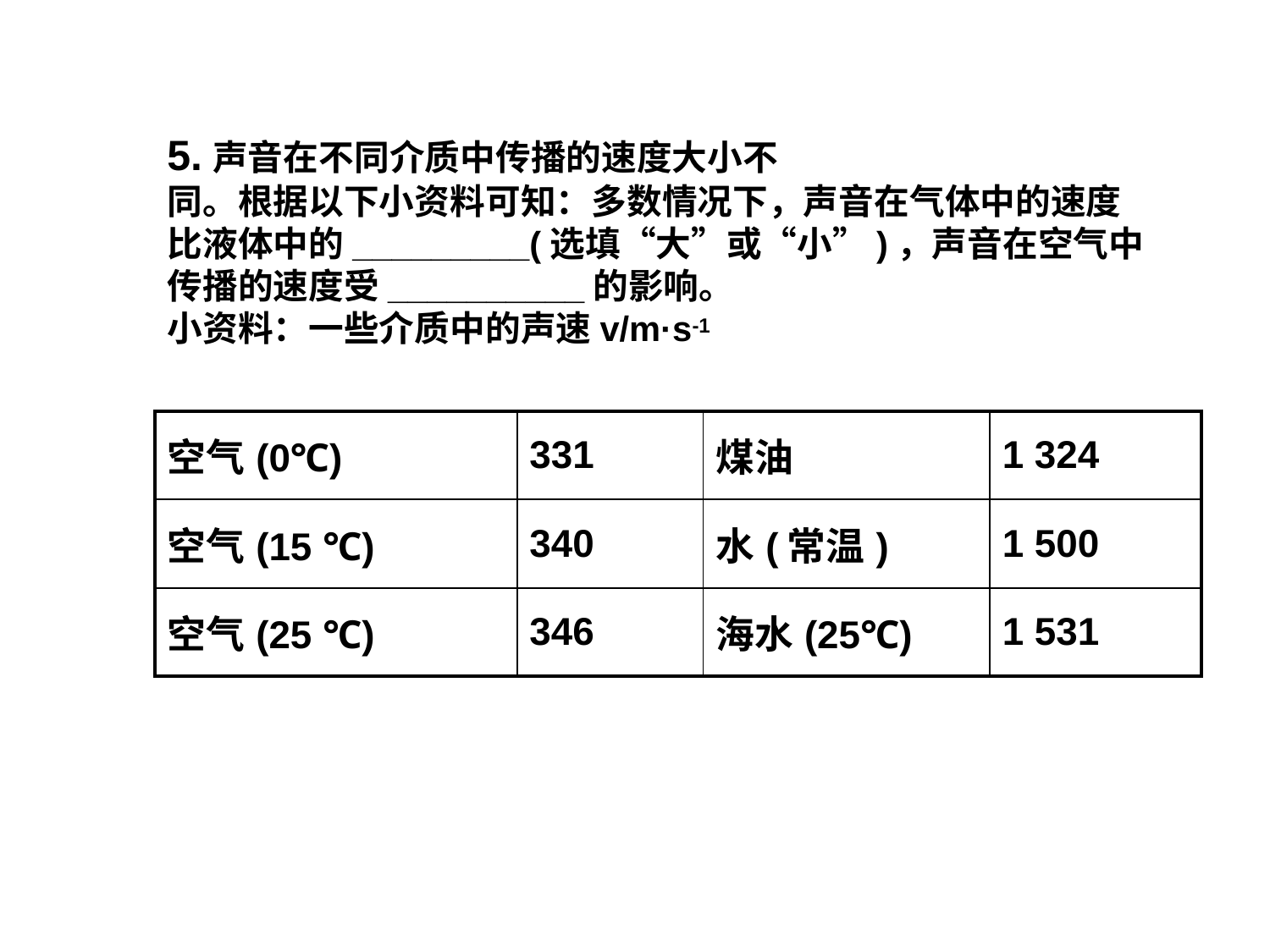

5.声音在不同介质中传播的速度大小不
同。根据以下小资料可知：多数情况下，声音在气体中的速度
比液体中的_________(选填“大”或“小”)，声音在空气中
传播的速度受__________的影响。
小资料：一些介质中的声速v/m·s-1
| 空气(0℃) | 331 | 煤油 | 1 324 |
| --- | --- | --- | --- |
| 空气(15 ℃) | 340 | 水(常温) | 1 500 |
| 空气(25 ℃) | 346 | 海水(25℃) | 1 531 |